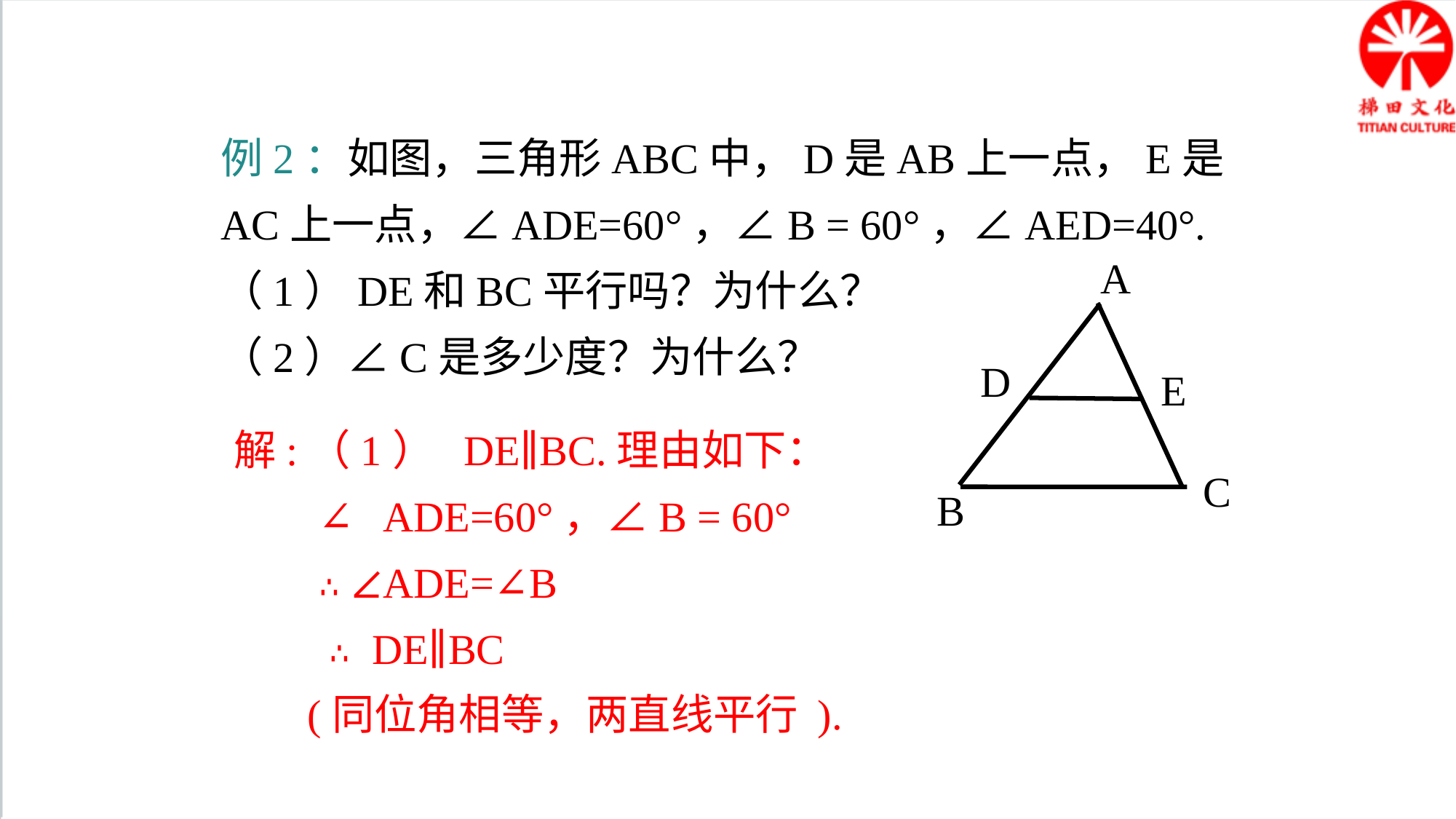

例2：如图，三角形ABC中，D是AB上一点，E是AC上一点，∠ADE=60°，∠B = 60°，∠AED=40°.
（1）DE和BC平行吗？为什么？
（2）∠C是多少度？为什么？
A
D
E

B

解:（1）  DE∥BC.理由如下：
        ∵ ∠ADE=60°，∠B = 60°
        ∴ ∠ADE=∠B
         ∴  DE∥BC
       (同位角相等，两直线平行 ).
C